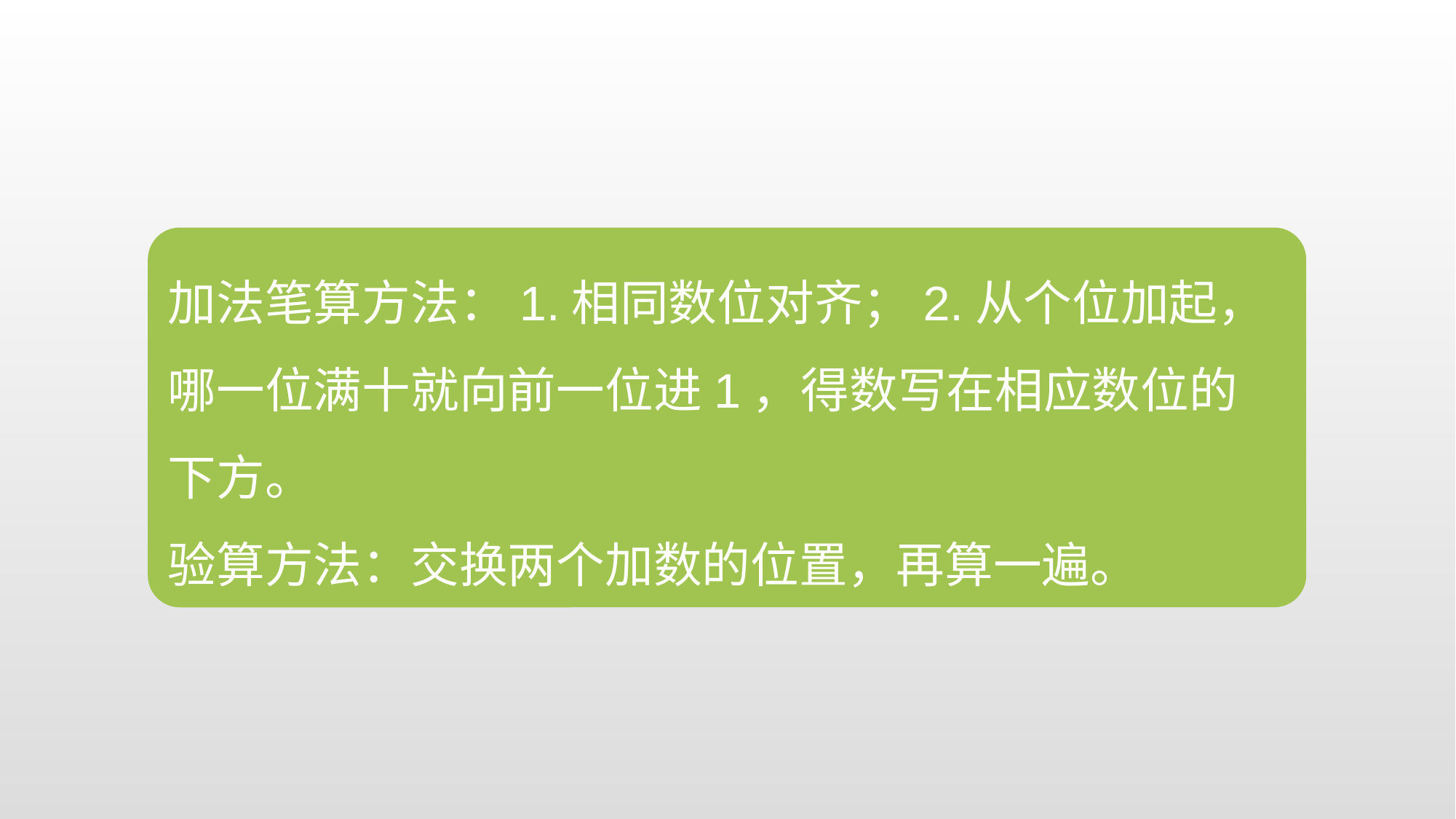

加法笔算方法：1.相同数位对齐；2.从个位加起，哪一位满十就向前一位进1，得数写在相应数位的下方。
验算方法：交换两个加数的位置，再算一遍。